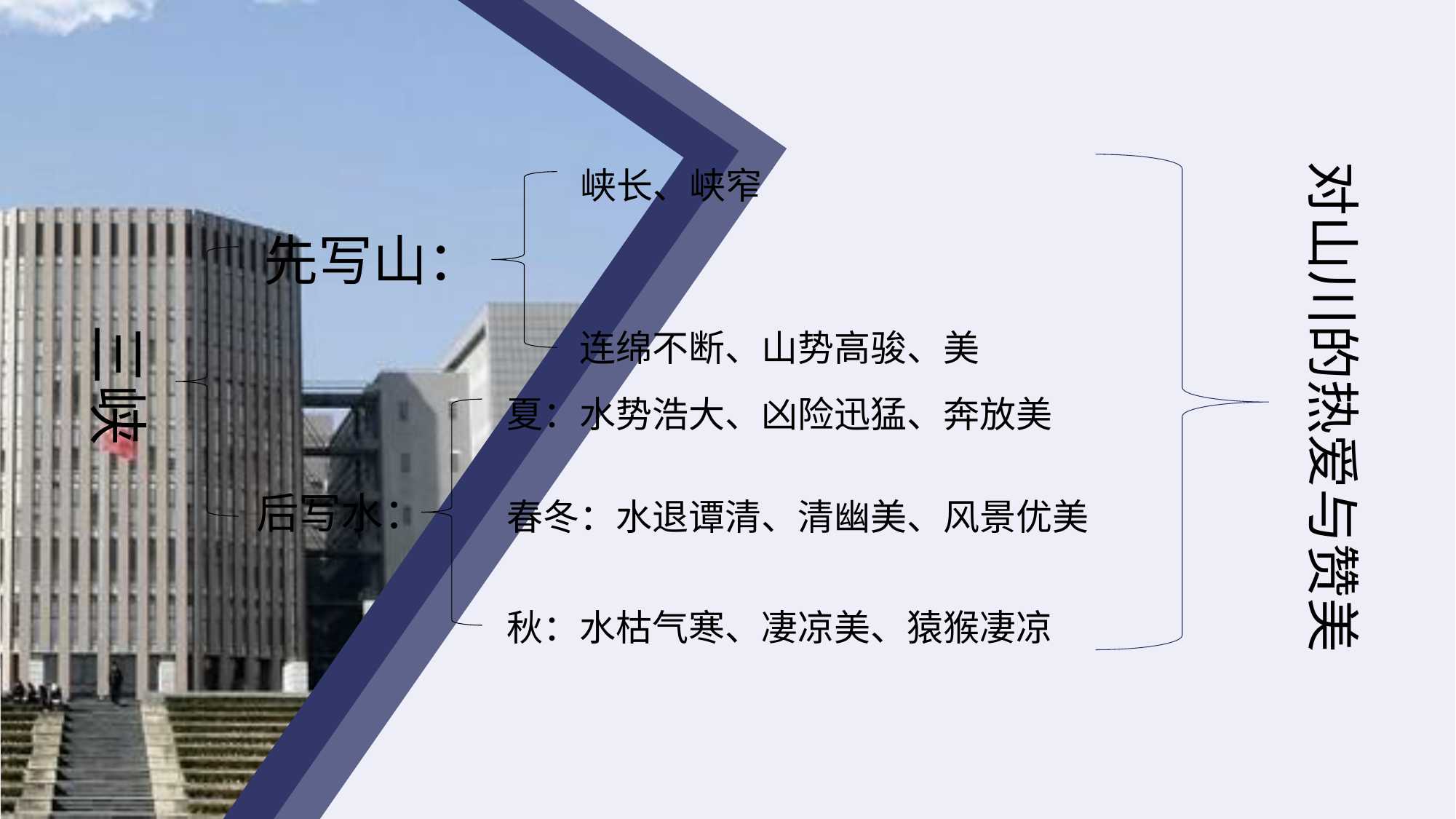

对山川的热爱与赞美

峡长、峡窄

先写山：

三峡
连绵不断、山势高骏、美
夏：水势浩大、凶险迅猛、奔放美

后写水：
春冬：水退谭清、清幽美、风景优美
秋：水枯气寒、凄凉美、猿猴凄凉